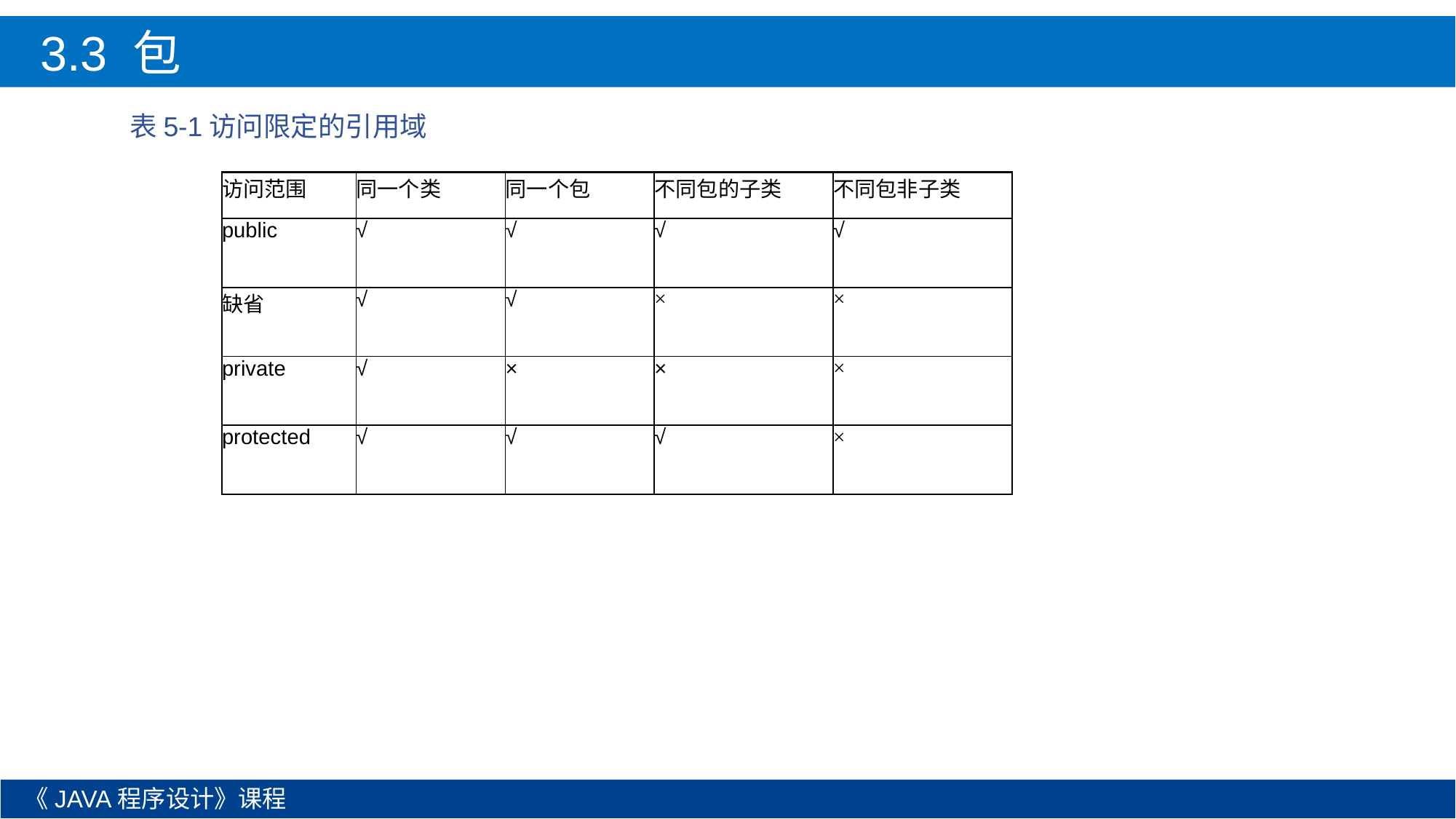

3.3 包
表5-1访问限定的引用域
| 访问范围 | 同一个类 | 同一个包 | 不同包的子类 | 不同包非子类 |
| --- | --- | --- | --- | --- |
| public | √ | √ | √ | √ |
| 缺省 | √ | √ | × | × |
| private | √ | × | × | × |
| protected | √ | √ | √ | × |
《JAVA程序设计》课程